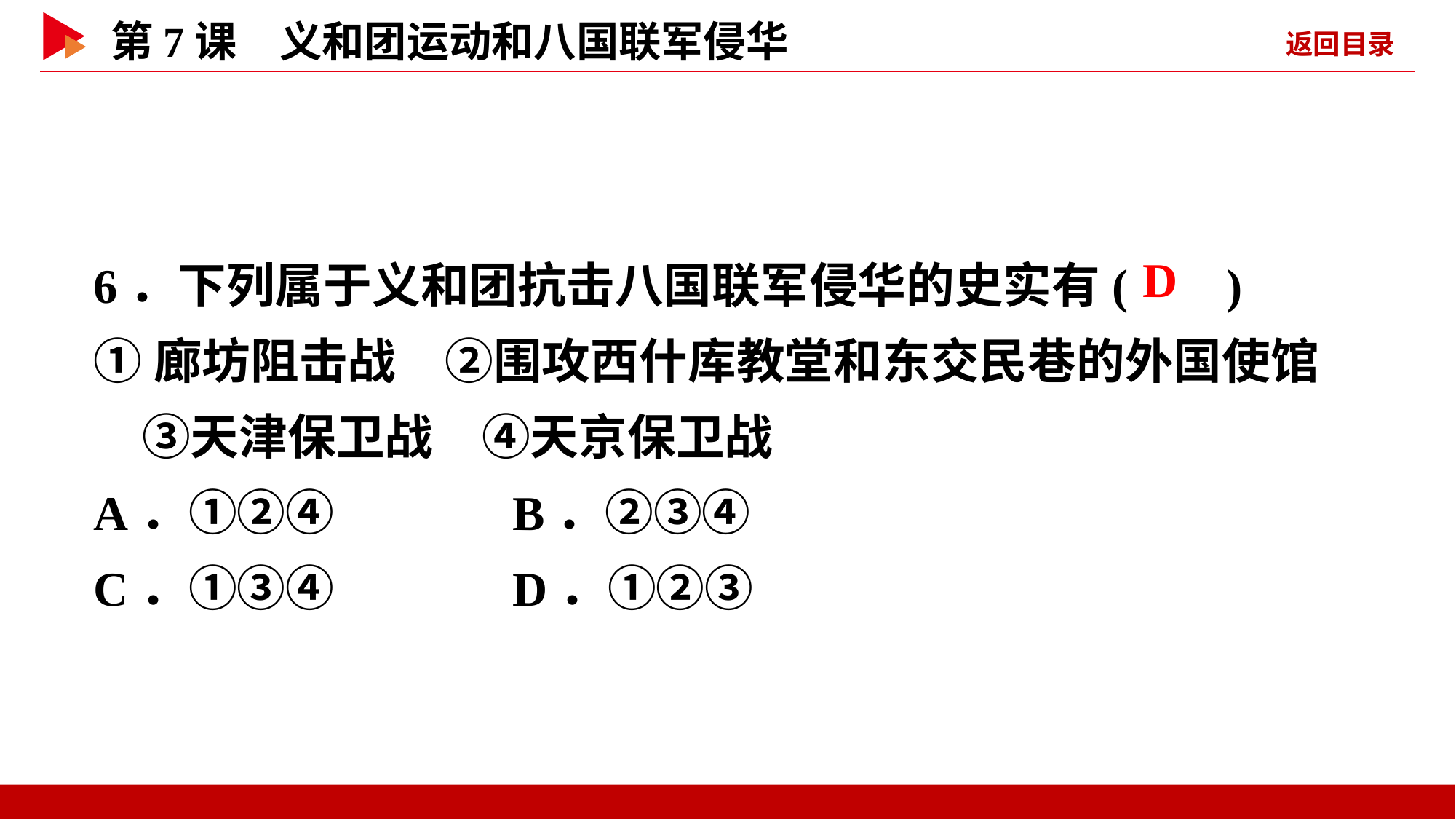

6．下列属于义和团抗击八国联军侵华的史实有(        )
①廊坊阻击战　②围攻西什库教堂和东交民巷的外国使馆　③天津保卫战　④天京保卫战
A．①②④               B．②③④
C．①③④               D．①②③
   D